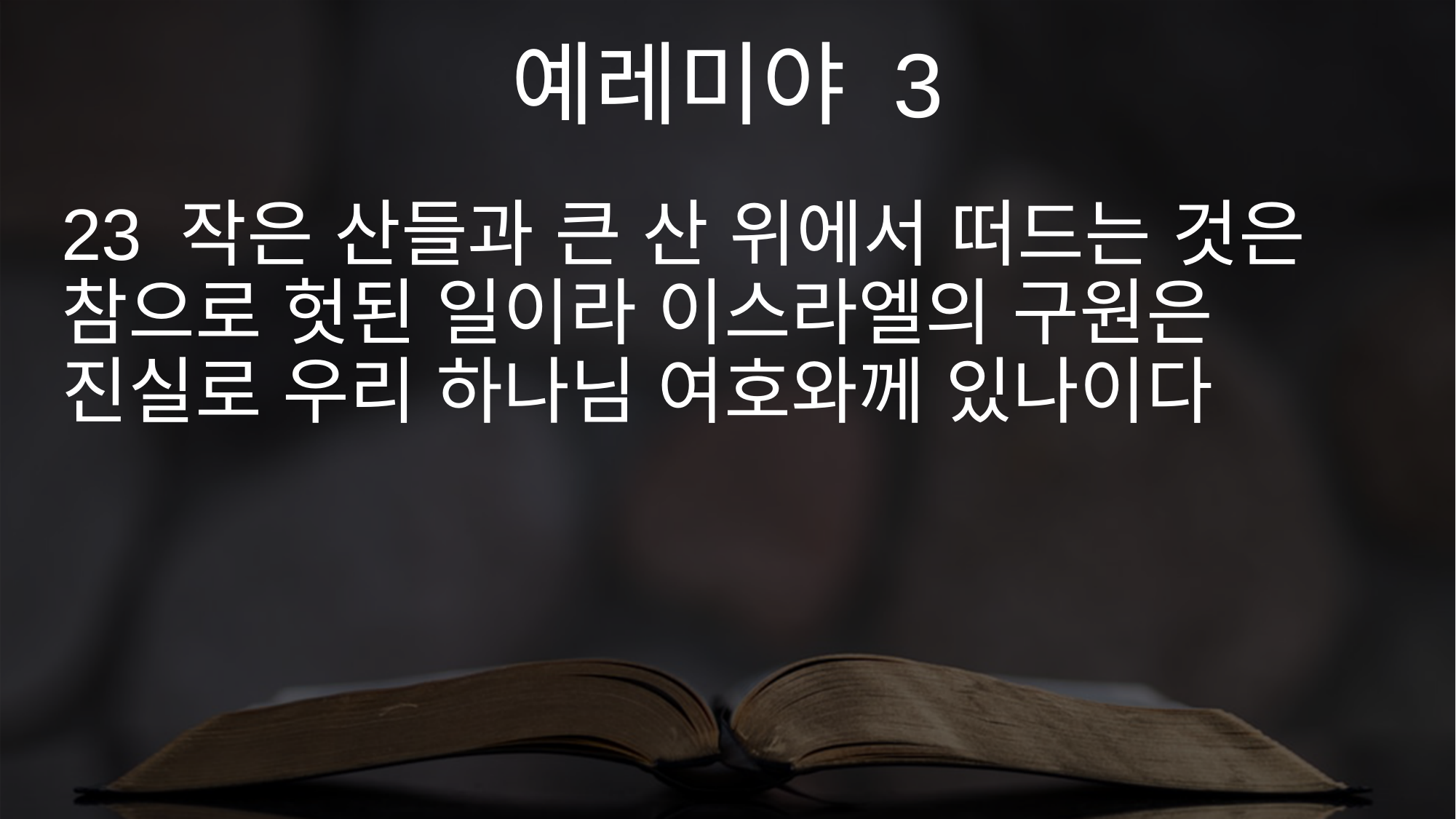

예레미야 3
23 작은 산들과 큰 산 위에서 떠드는 것은 참으로 헛된 일이라 이스라엘의 구원은 진실로 우리 하나님 여호와께 있나이다